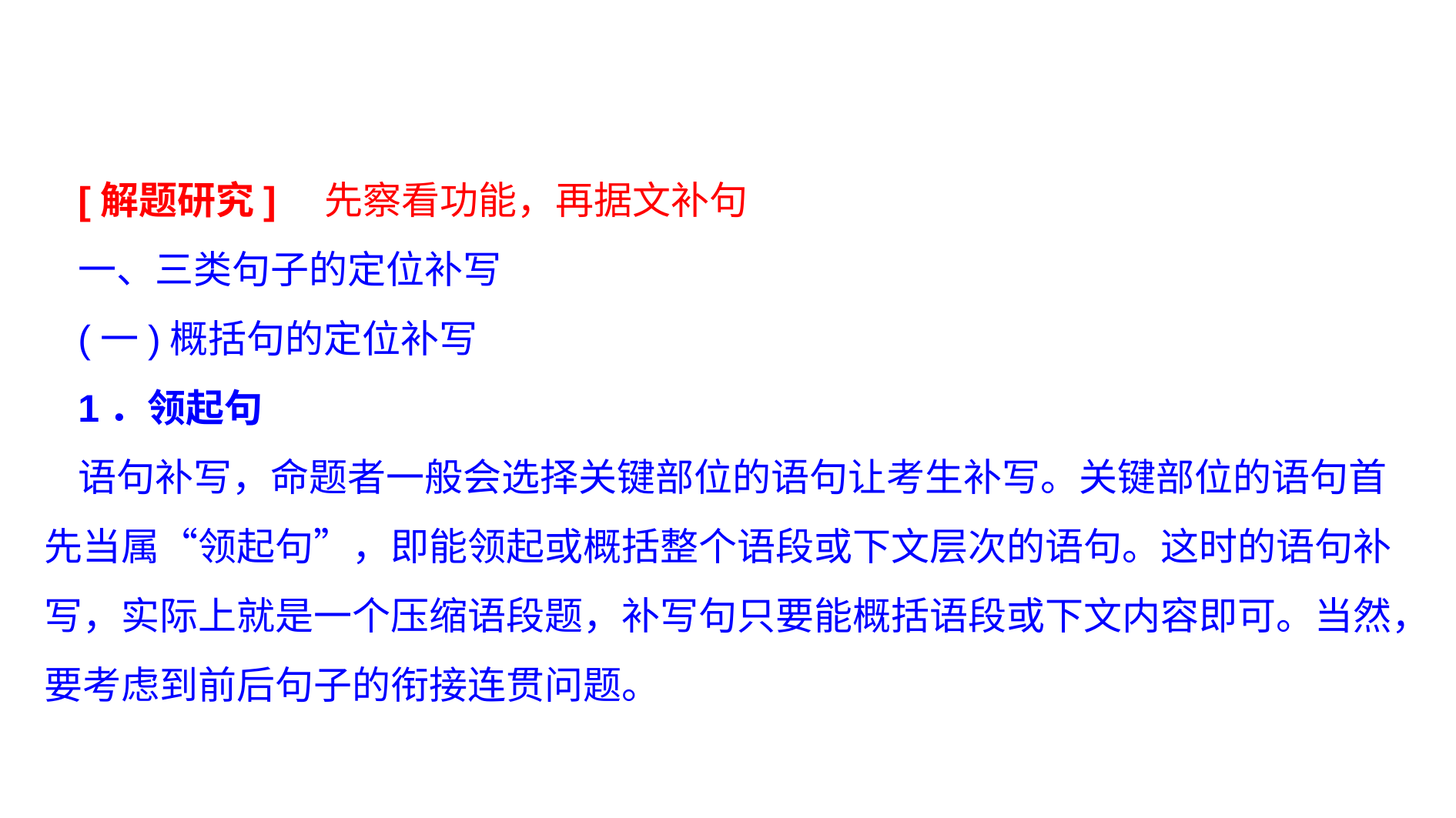

[解题研究]　先察看功能，再据文补句
一、三类句子的定位补写
(一)概括句的定位补写
1．领起句
语句补写，命题者一般会选择关键部位的语句让考生补写。关键部位的语句首先当属“领起句”，即能领起或概括整个语段或下文层次的语句。这时的语句补写，实际上就是一个压缩语段题，补写句只要能概括语段或下文内容即可。当然，要考虑到前后句子的衔接连贯问题。